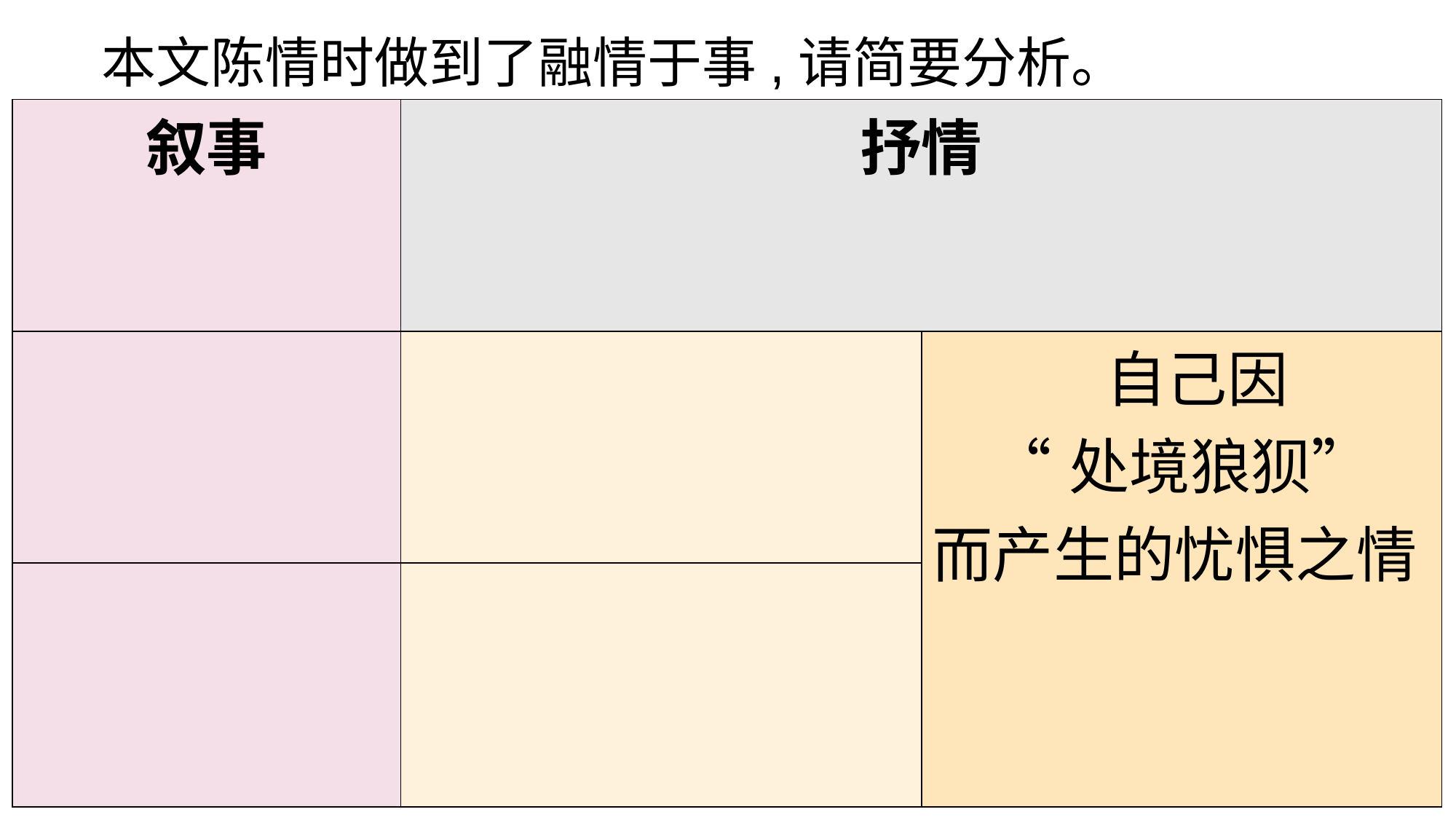

本文陈情时做到了融情于事,请简要分析。
| 叙事 | 抒情 |  |
| --- | --- | --- |
|  |  | 自己因 “处境狼狈” 而产生的忧惧之情 |
|  |  |  |